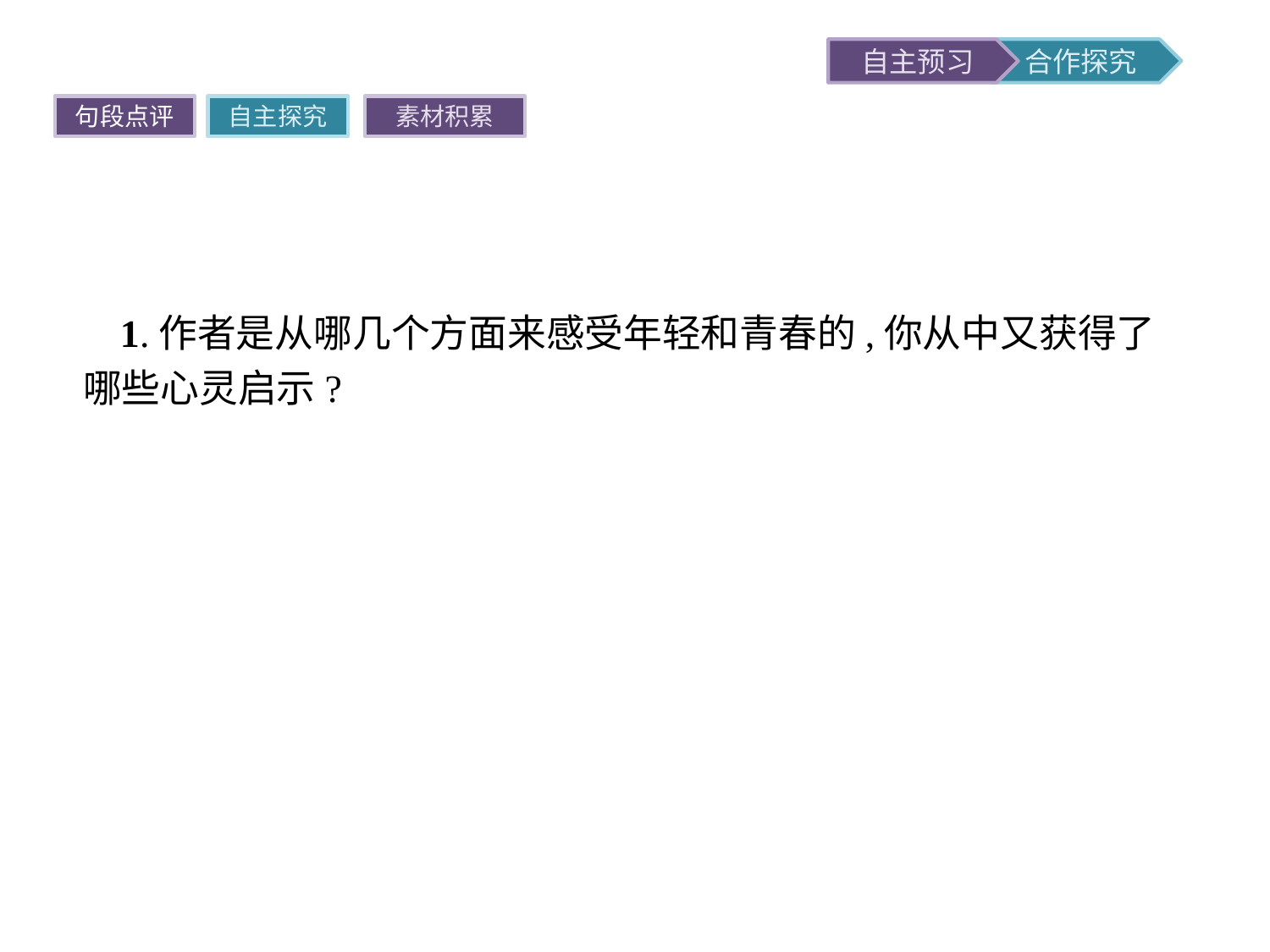

句段点评
自主探究
素材积累
1.作者是从哪几个方面来感受年轻和青春的,你从中又获得了哪些心灵启示?
提示作者从情感、伤害、无常、过程等方面来感性地阐释青春的年轻和美,从中引发出了爱和恨、受创、青春的短暂与欲望的无穷、懊恼等相关的感慨。从中我们感受到来自青春的美好和短暂、人生的无奈与飞扬,在享受美的时候要学会看透它的易逝,在失去的时候,学会感恩和回味。